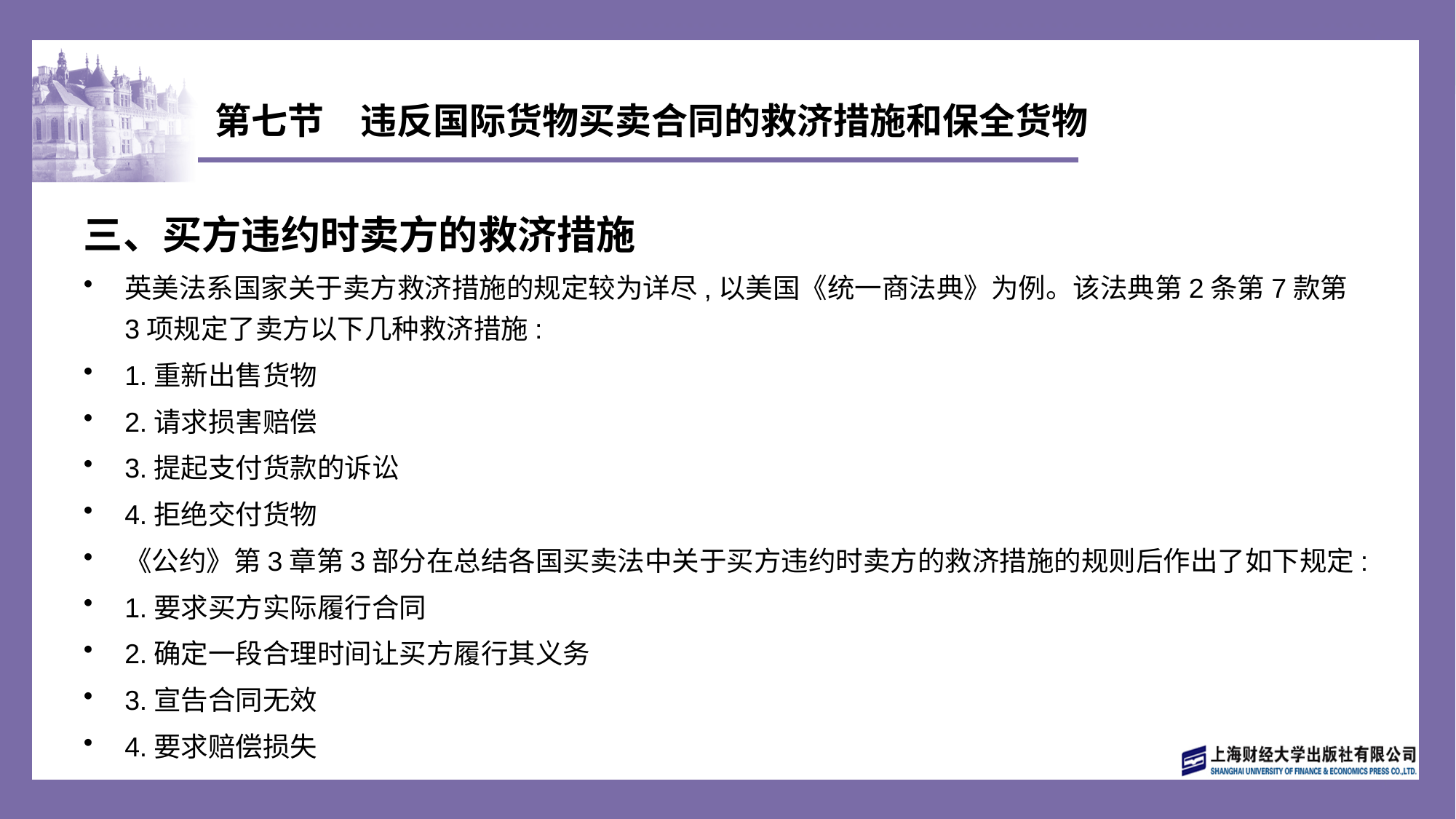

# 第七节　违反国际货物买卖合同的救济措施和保全货物
三、买方违约时卖方的救济措施
英美法系国家关于卖方救济措施的规定较为详尽,以美国《统一商法典》为例。该法典第2条第7款第3项规定了卖方以下几种救济措施:
1.重新出售货物
2.请求损害赔偿
3.提起支付货款的诉讼
4.拒绝交付货物
《公约》第3章第3部分在总结各国买卖法中关于买方违约时卖方的救济措施的规则后作出了如下规定:
1.要求买方实际履行合同
2.确定一段合理时间让买方履行其义务
3.宣告合同无效
4.要求赔偿损失